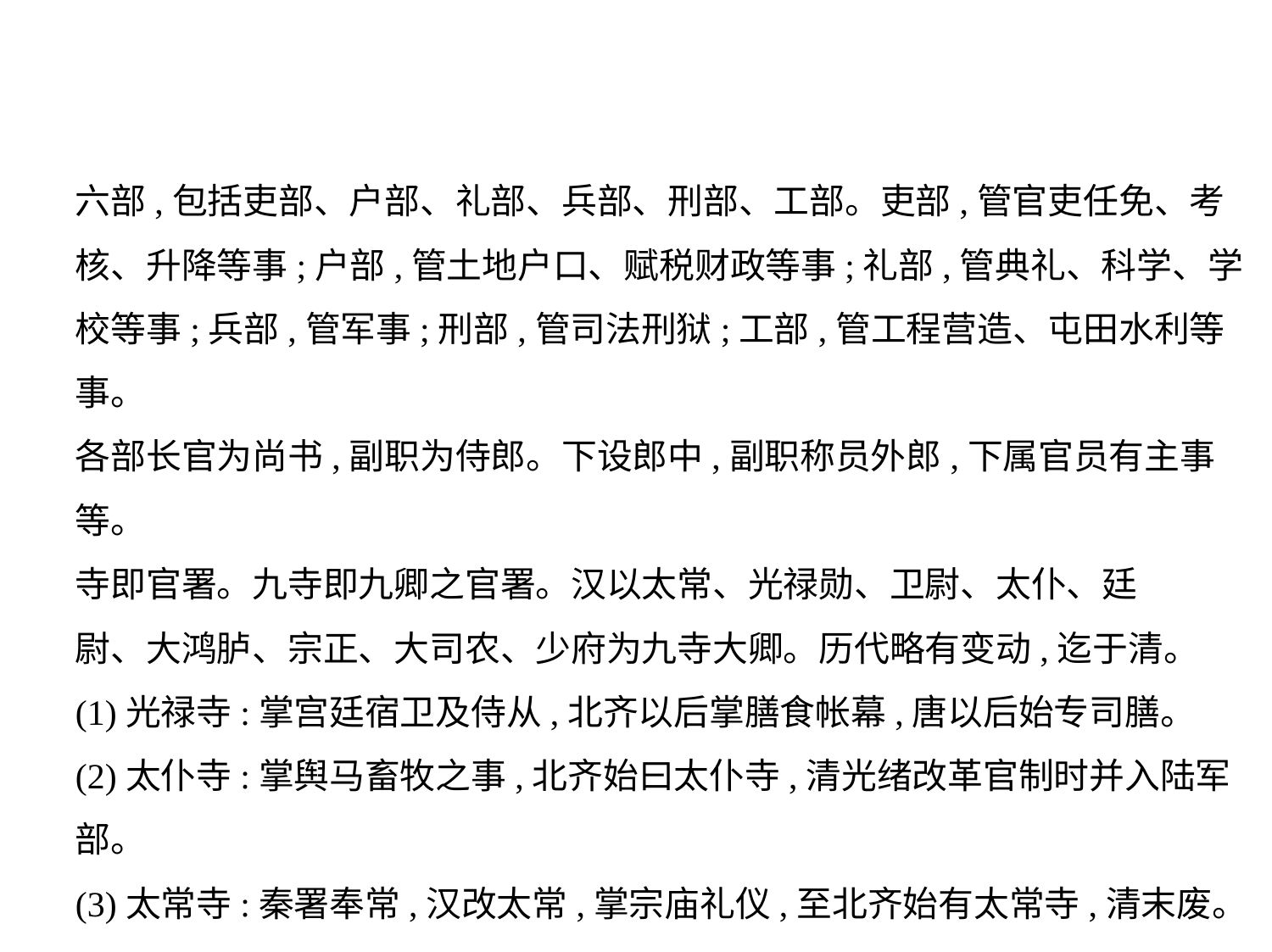

六部,包括吏部、户部、礼部、兵部、刑部、工部。吏部,管官吏任免、考
核、升降等事;户部,管土地户口、赋税财政等事;礼部,管典礼、科学、学
校等事;兵部,管军事;刑部,管司法刑狱;工部,管工程营造、屯田水利等事。
各部长官为尚书,副职为侍郎。下设郎中,副职称员外郎,下属官员有主事
等。
寺即官署。九寺即九卿之官署。汉以太常、光禄勋、卫尉、太仆、廷
尉、大鸿胪、宗正、大司农、少府为九寺大卿。历代略有变动,迄于清。
(1)光禄寺:掌宫廷宿卫及侍从,北齐以后掌膳食帐幕,唐以后始专司膳。
(2)太仆寺:掌舆马畜牧之事,北齐始曰太仆寺,清光绪改革官制时并入陆军
部。
(3)太常寺:秦署奉常,汉改太常,掌宗庙礼仪,至北齐始有太常寺,清末废。